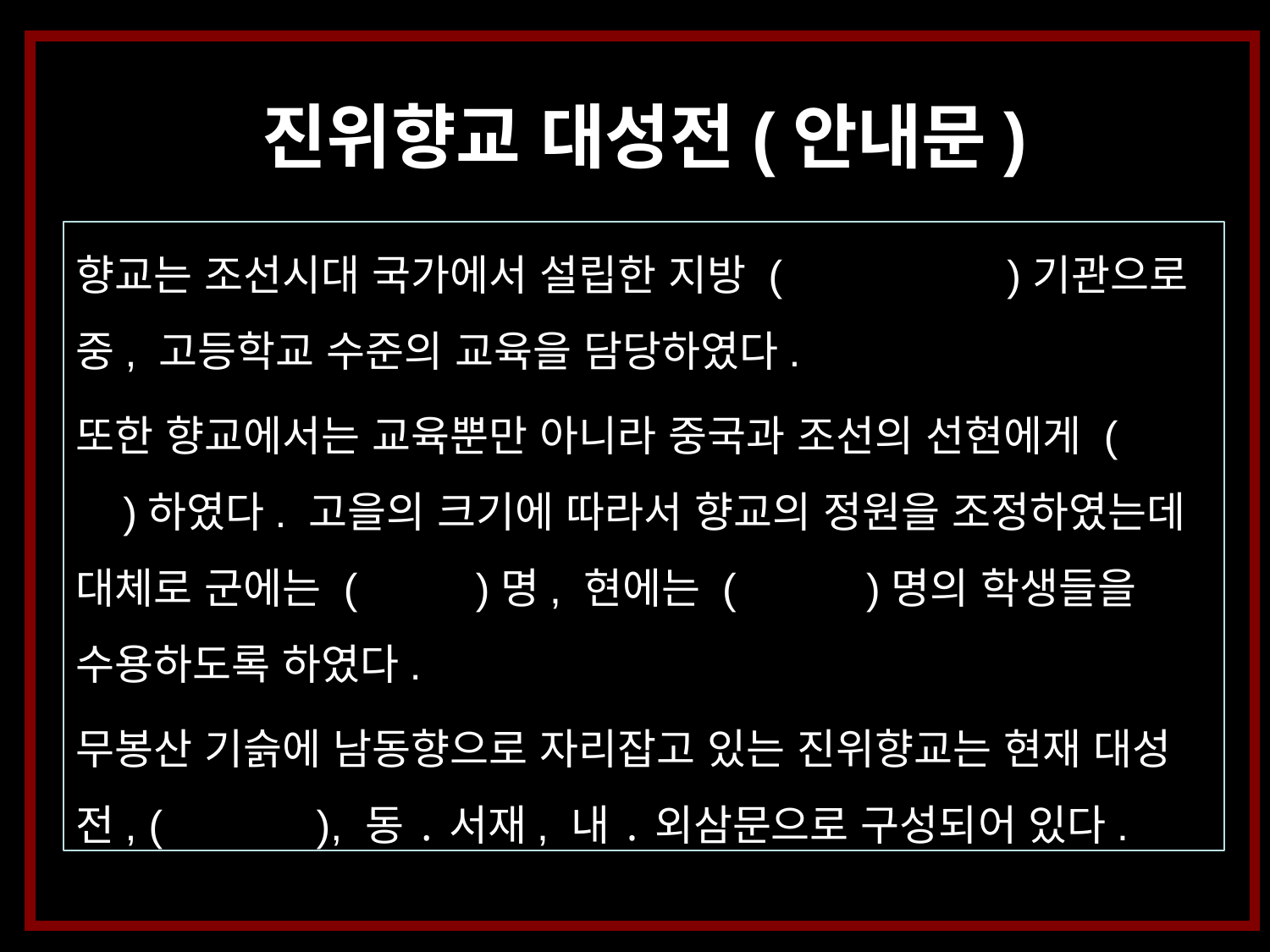

진위향교 대성전(안내문)
향교는 조선시대 국가에서 설립한 지방 (                   )기관으로 중, 고등학교 수준의 교육을 담당하였다.
또한 향교에서는 교육뿐만 아니라 중국과 조선의 선현에게 (            )하였다. 고을의 크기에 따라서 향교의 정원을 조정하였는데 대체로 군에는 (          )명, 현에는 (           )명의 학생들을 수용하도록 하였다.
무봉산 기슭에 남동향으로 자리잡고 있는 진위향교는 현재 대성전, (             ), 동 ․ 서재, 내 ․ 외삼문으로 구성되어 있다.